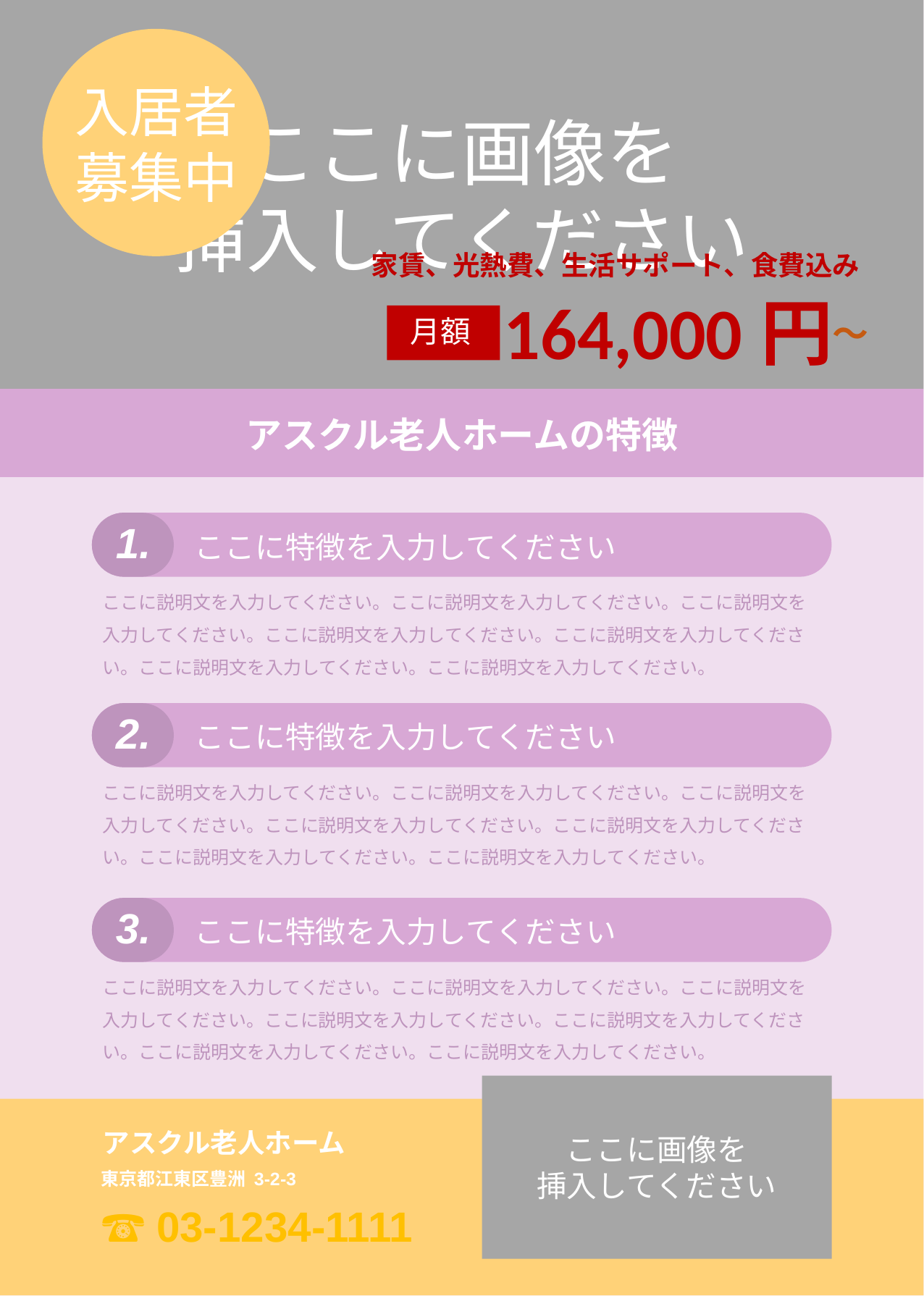

ここに画像を
挿入してください

入居者
募集中
家賃、光熱費、生活サポート、食費込み
164,000円

〜
月額

アスクル老人ホームの特徴
1.

ここに特徴を入力してください
ここに説明文を入力してください。ここに説明文を入力してください。ここに説明文を入力してください。ここに説明文を入力してください。ここに説明文を入力してください。ここに説明文を入力してください。ここに説明文を入力してください。
2.

ここに特徴を入力してください
ここに説明文を入力してください。ここに説明文を入力してください。ここに説明文を入力してください。ここに説明文を入力してください。ここに説明文を入力してください。ここに説明文を入力してください。ここに説明文を入力してください。
3.

ここに特徴を入力してください
ここに説明文を入力してください。ここに説明文を入力してください。ここに説明文を入力してください。ここに説明文を入力してください。ここに説明文を入力してください。ここに説明文を入力してください。ここに説明文を入力してください。
ここに画像を
挿入してください

アスクル老人ホーム
東京都江東区豊洲 3-2-3
☎ 03-1234-1111